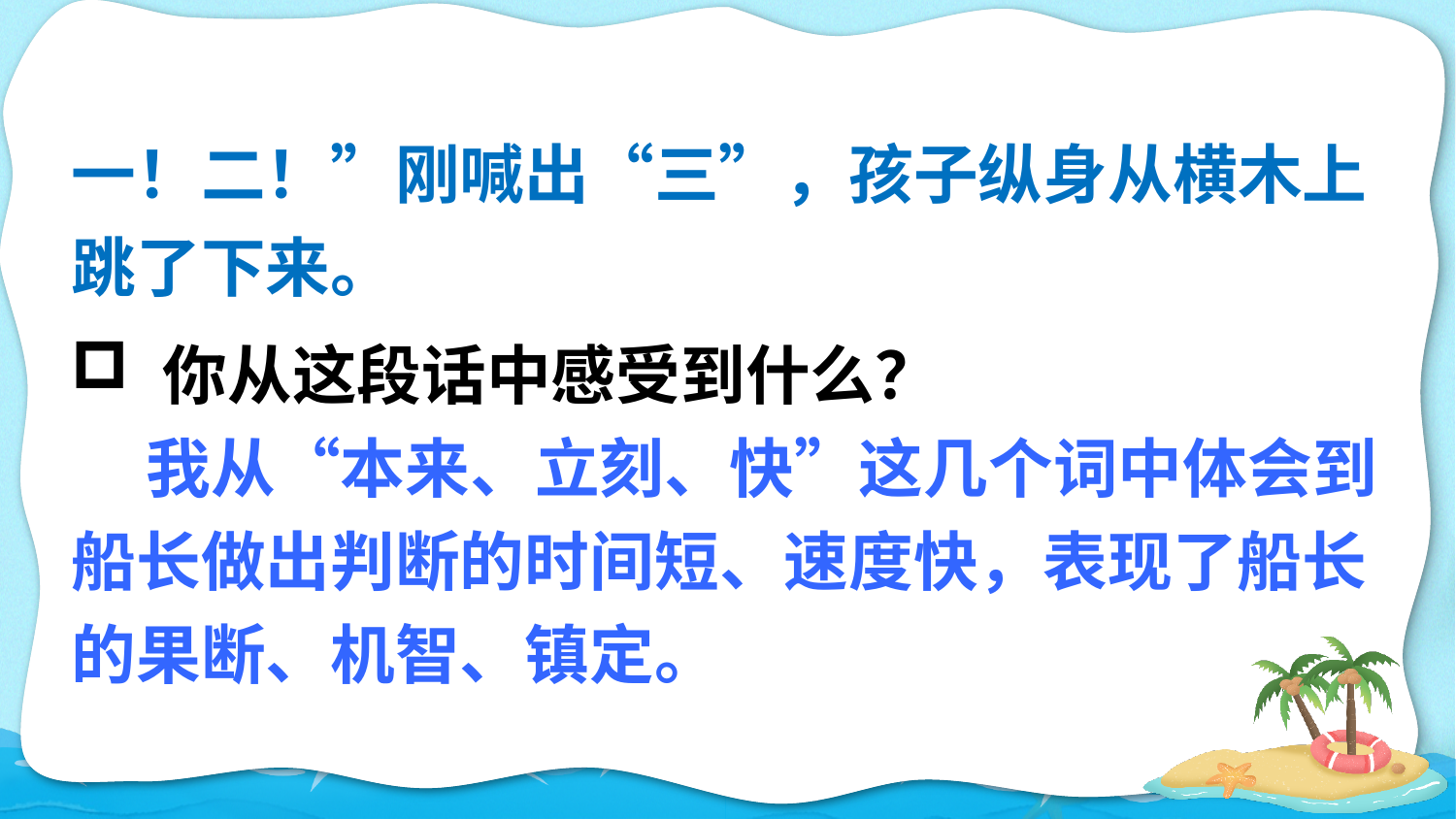

一！二！”刚喊出“三”，孩子纵身从横木上跳了下来。
你从这段话中感受到什么？
    我从“本来、立刻、快”这几个词中体会到船长做出判断的时间短、速度快，表现了船长的果断、机智、镇定。